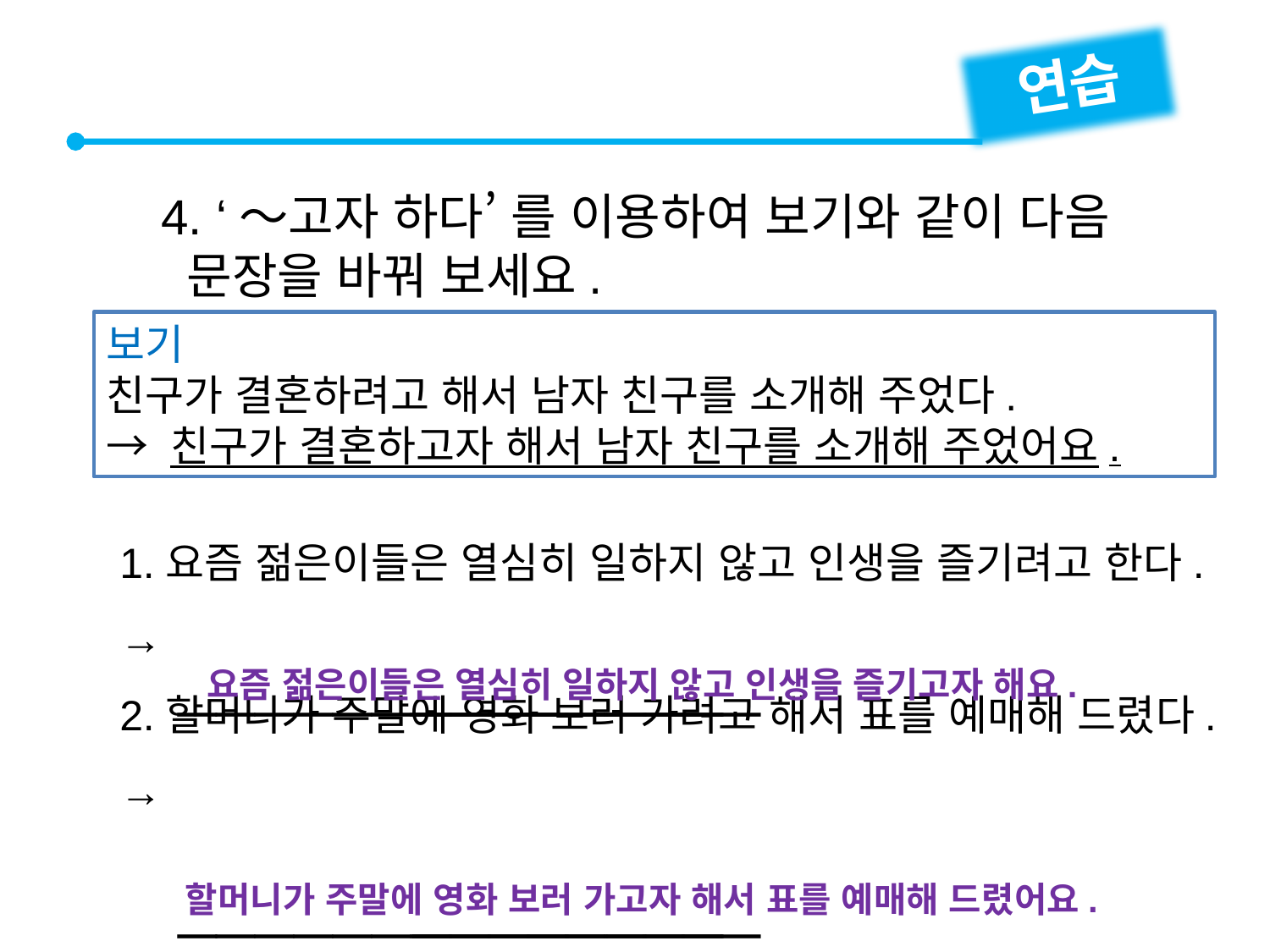

연습
4. ‘～고자 하다’ 를 이용하여 보기와 같이 다음
 문장을 바꿔 보세요.
보기
친구가 결혼하려고 해서 남자 친구를 소개해 주었다.
→ 친구가 결혼하고자 해서 남자 친구를 소개해 주었어요.
1.요즘 젊은이들은 열심히 일하지 않고 인생을 즐기려고 한다.
→
2.할머니가 주말에 영화 보러 가려고 해서 표를 예매해 드렸다.
→
_______________
________
요즘 젊은이들은 열심히 일하지 않고 인생을 즐기고자 해요.
_______________
________
할머니가 주말에 영화 보러 가고자 해서 표를 예매해 드렸어요.